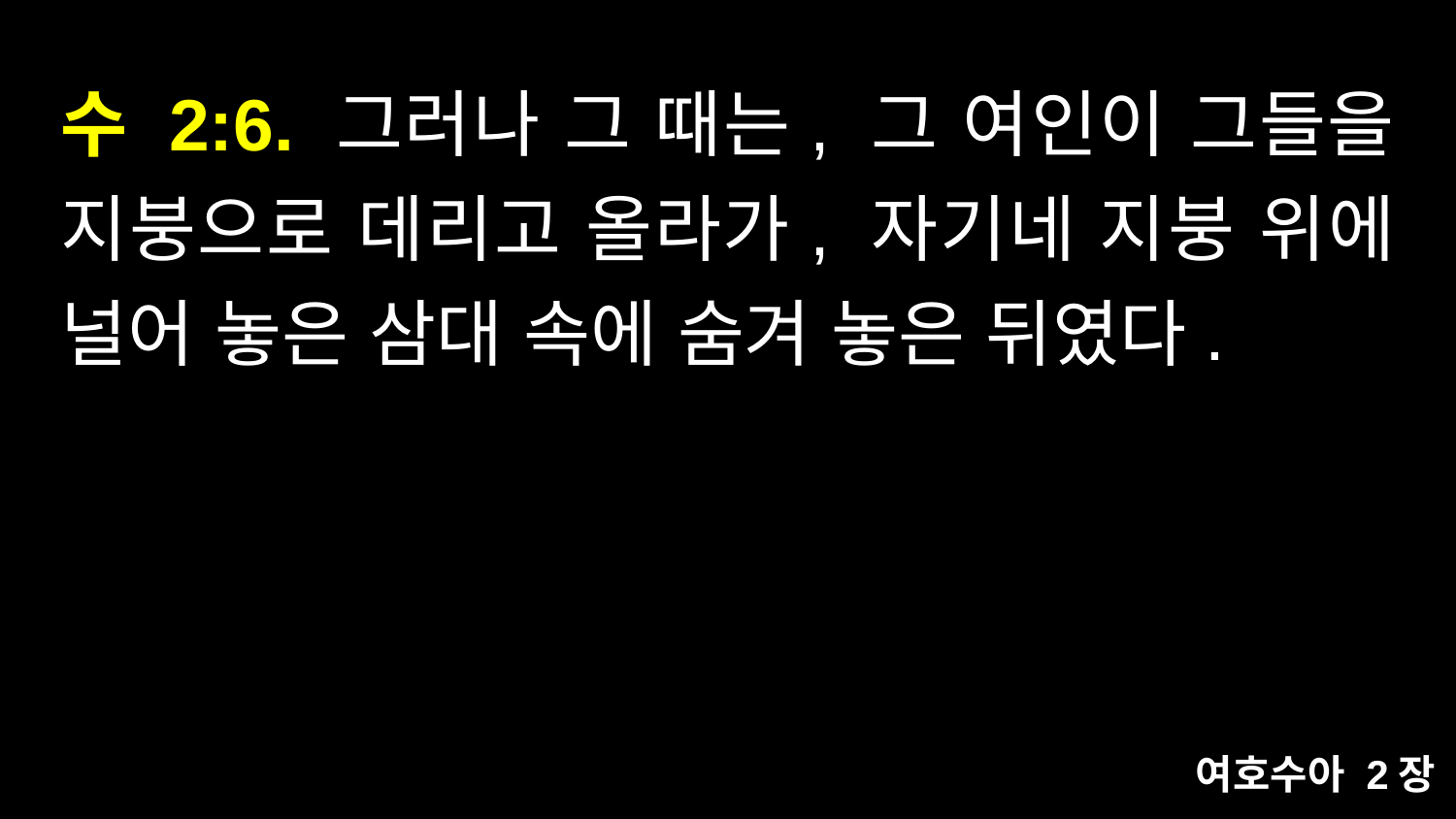

# 수 2:6. 그러나 그 때는, 그 여인이 그들을 지붕으로 데리고 올라가, 자기네 지붕 위에 널어 놓은 삼대 속에 숨겨 놓은 뒤였다.
여호수아 2장